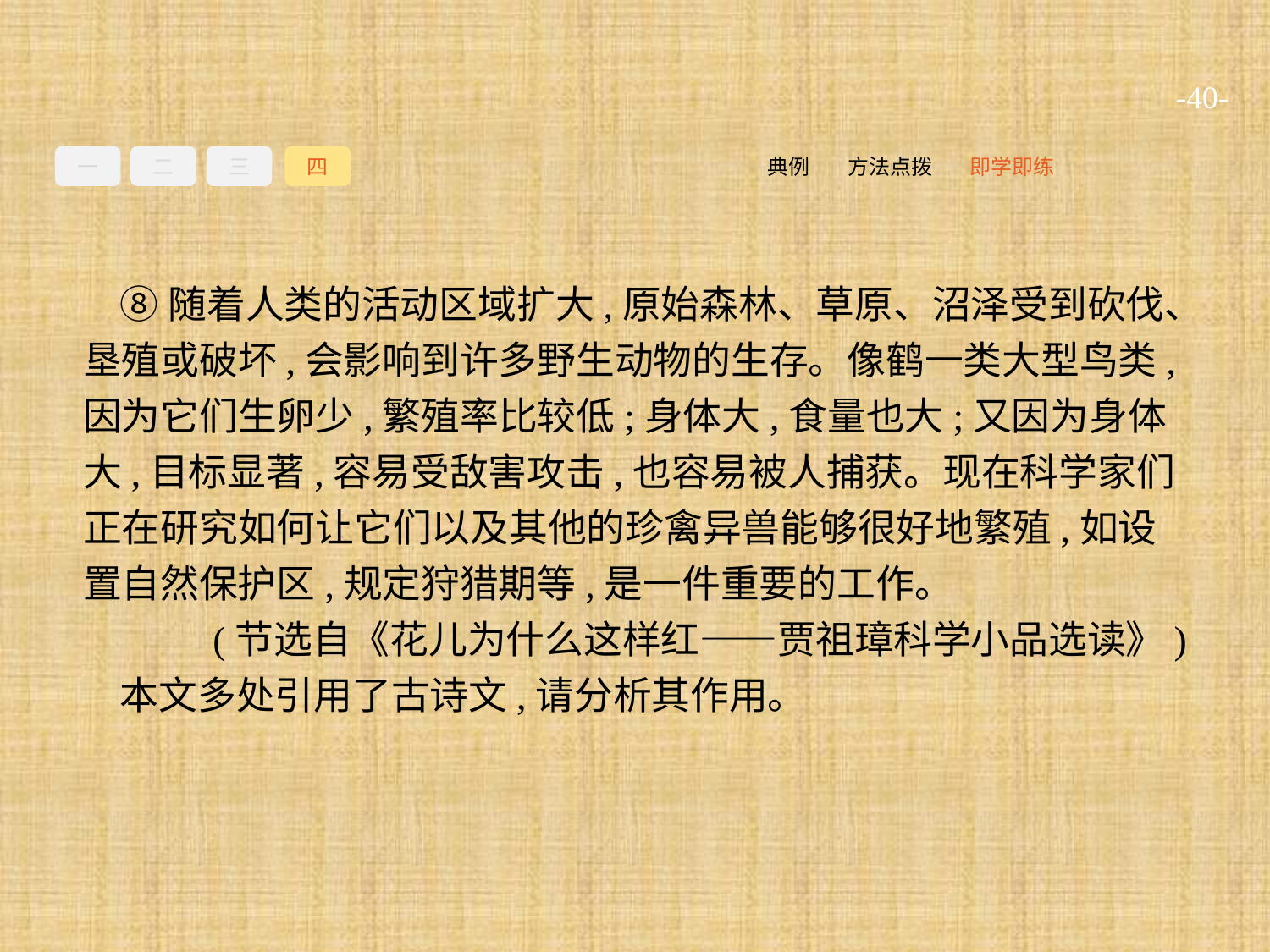

-40-
一
二
三
四
即学即练
方法点拨
典例
⑧随着人类的活动区域扩大,原始森林、草原、沼泽受到砍伐、垦殖或破坏,会影响到许多野生动物的生存。像鹤一类大型鸟类,因为它们生卵少,繁殖率比较低;身体大,食量也大;又因为身体大,目标显著,容易受敌害攻击,也容易被人捕获。现在科学家们正在研究如何让它们以及其他的珍禽异兽能够很好地繁殖,如设置自然保护区,规定狩猎期等,是一件重要的工作。
(节选自《花儿为什么这样红——贾祖璋科学小品选读》)
本文多处引用了古诗文,请分析其作用。